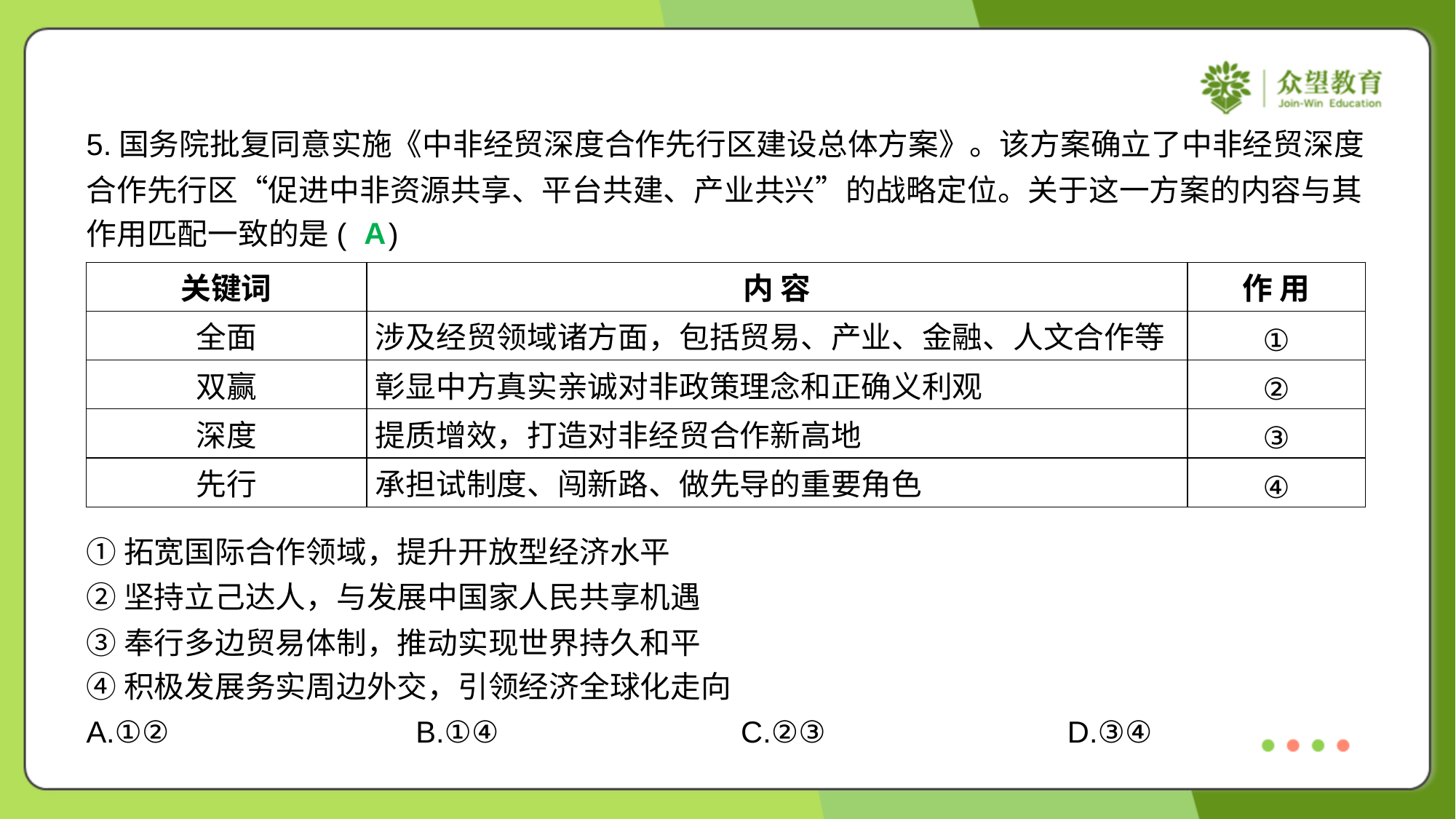

5.国务院批复同意实施《中非经贸深度合作先行区建设总体方案》。该方案确立了中非经贸深度
合作先行区“促进中非资源共享、平台共建、产业共兴”的战略定位。关于这一方案的内容与其
作用匹配一致的是(     )
A
| 关键词 | 内 容 | 作 用 |
| --- | --- | --- |
| 全面 | 涉及经贸领域诸方面，包括贸易、产业、金融、人文合作等 | ① |
| 双赢 | 彰显中方真实亲诚对非政策理念和正确义利观 | ② |
| 深度 | 提质增效，打造对非经贸合作新高地 | ③ |
| 先行 | 承担试制度、闯新路、做先导的重要角色 | ④ |
①拓宽国际合作领域，提升开放型经济水平
②坚持立己达人，与发展中国家人民共享机遇
③奉行多边贸易体制，推动实现世界持久和平
④积极发展务实周边外交，引领经济全球化走向
A.①②	B.①④	C.②③	D.③④